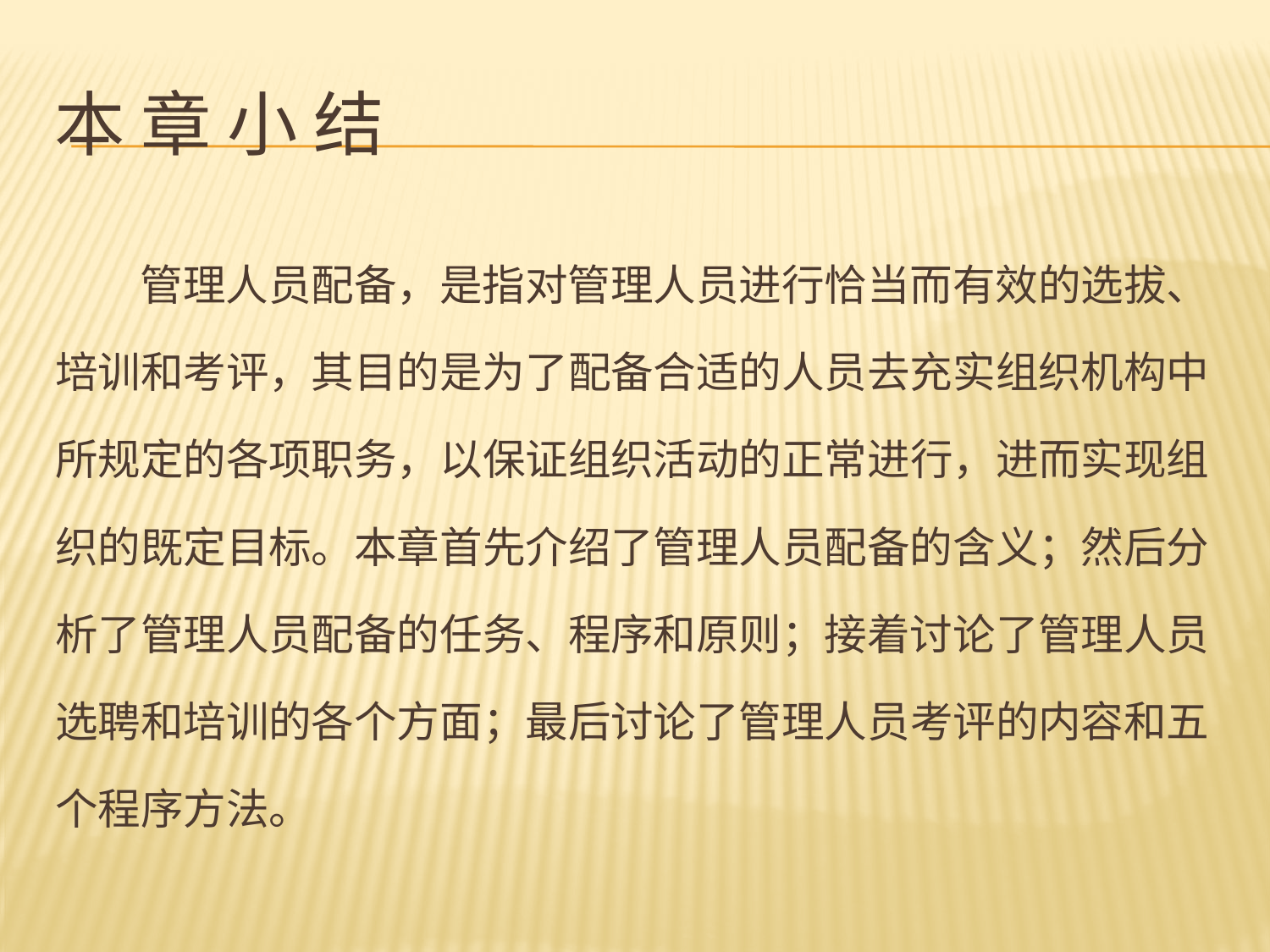

# 本 章 小 结
        管理人员配备，是指对管理人员进行恰当而有效的选拔、培训和考评，其目的是为了配备合适的人员去充实组织机构中所规定的各项职务，以保证组织活动的正常进行，进而实现组织的既定目标。本章首先介绍了管理人员配备的含义；然后分析了管理人员配备的任务、程序和原则；接着讨论了管理人员选聘和培训的各个方面；最后讨论了管理人员考评的内容和五个程序方法。